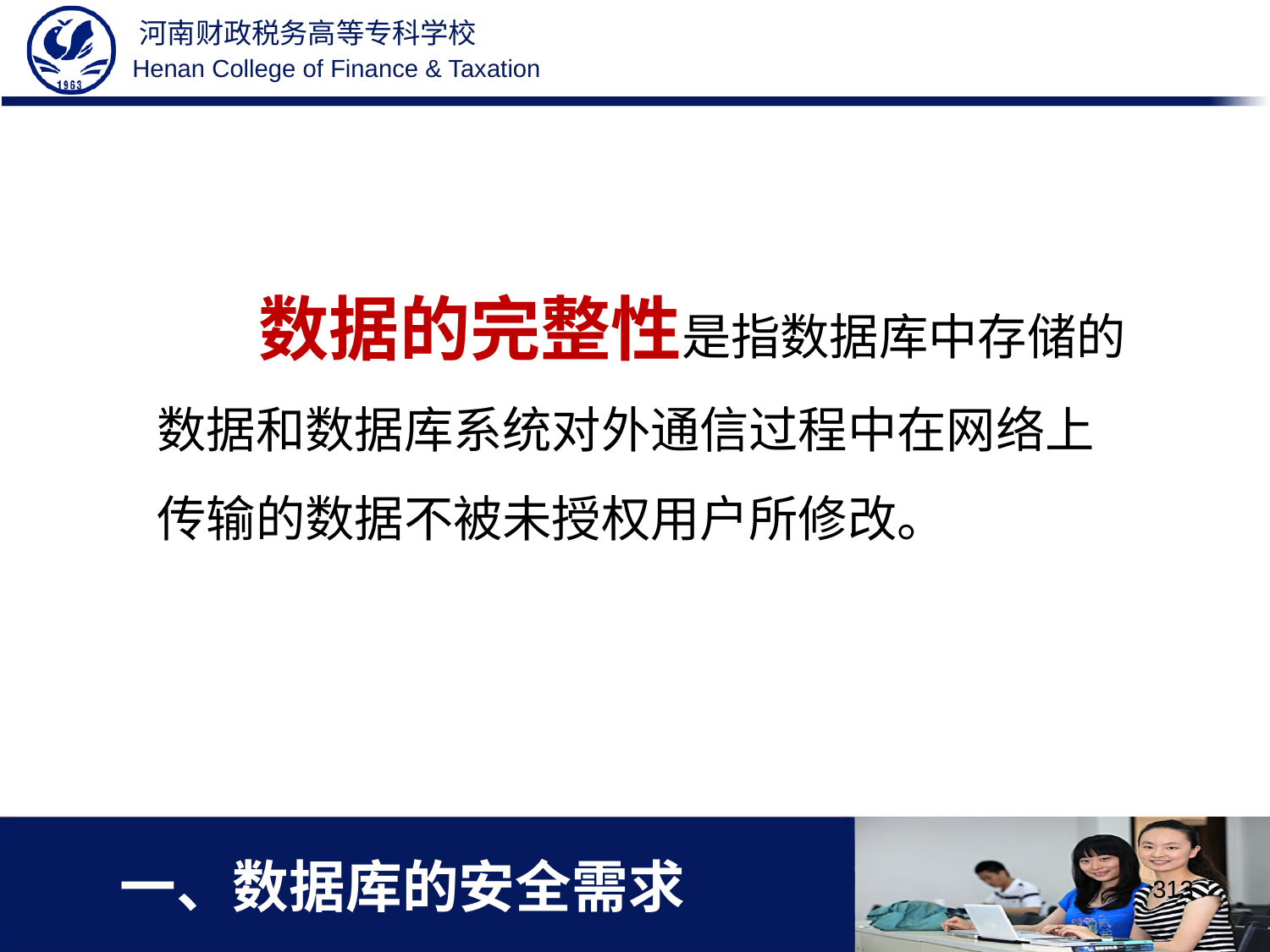

数据的完整性是指数据库中存储的数据和数据库系统对外通信过程中在网络上传输的数据不被未授权用户所修改。
# 一、数据库的安全需求
313